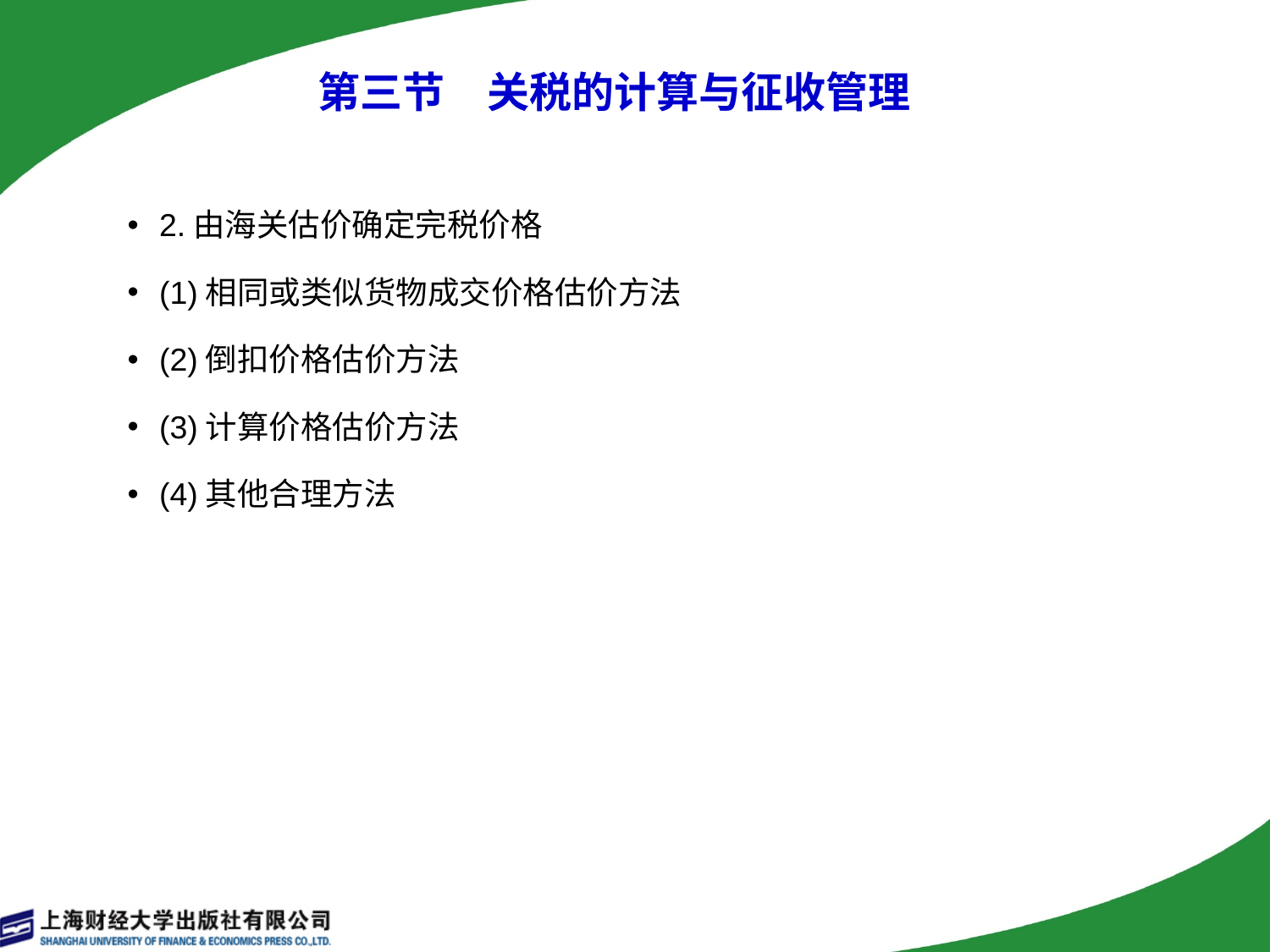

第三节　关税的计算与征收管理
2.由海关估价确定完税价格
(1)相同或类似货物成交价格估价方法
(2)倒扣价格估价方法
(3)计算价格估价方法
(4)其他合理方法